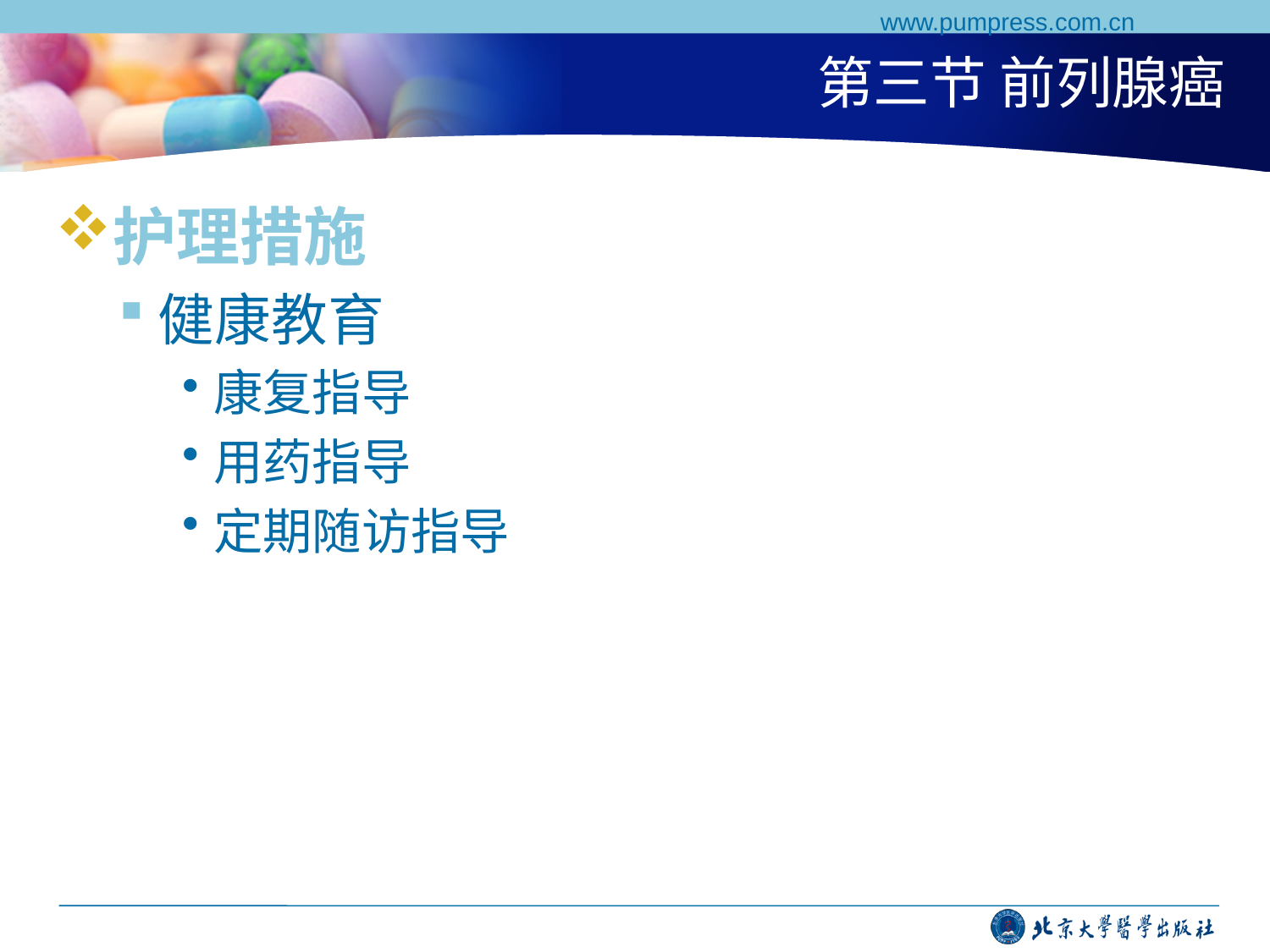

www.pumpress.com.cn
# 第三节 前列腺癌
护理措施
健康教育
康复指导
用药指导
定期随访指导